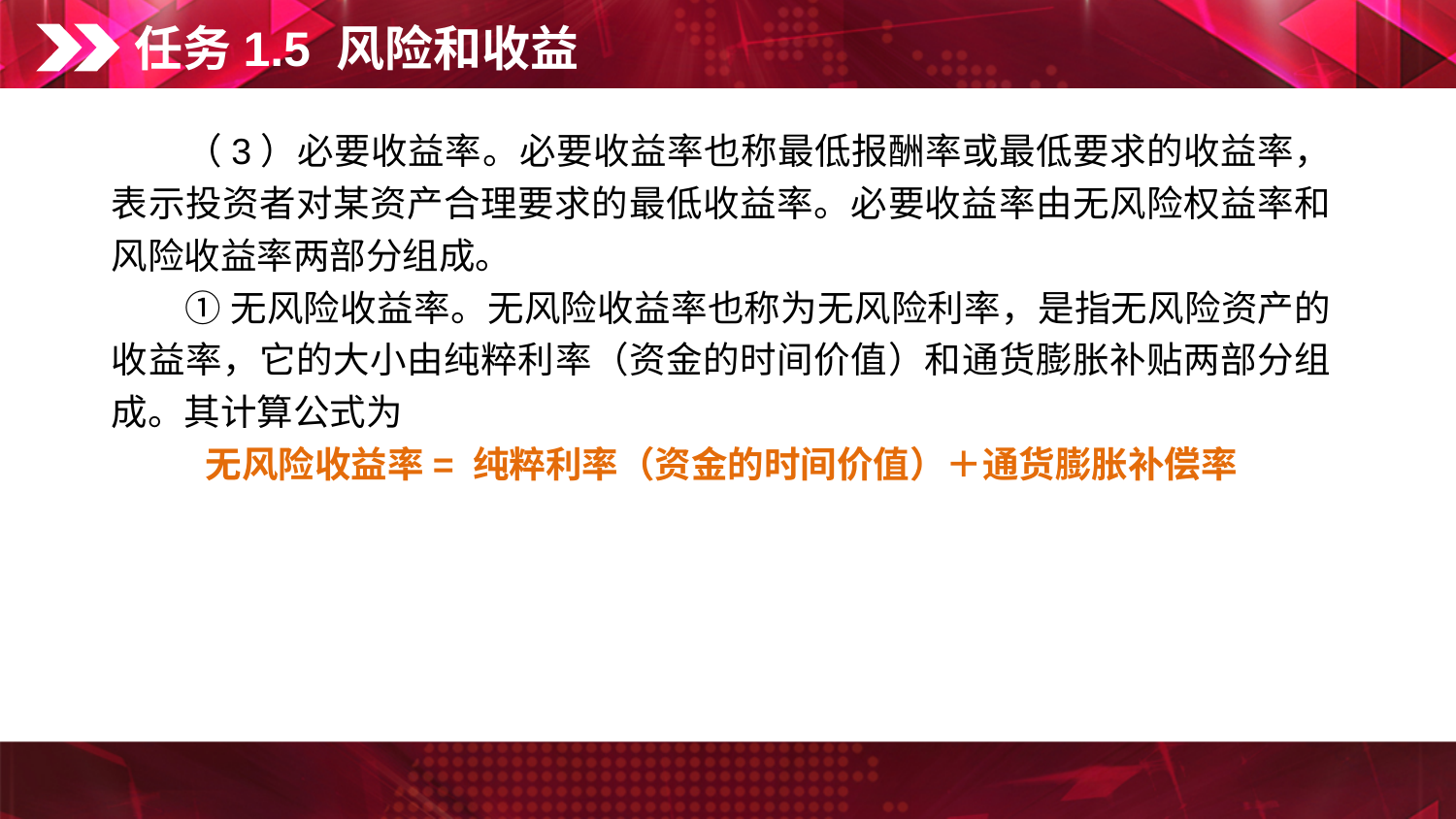

任务1.5 风险和收益

　　（3）必要收益率。必要收益率也称最低报酬率或最低要求的收益率，表示投资者对某资产合理要求的最低收益率。必要收益率由无风险权益率和风险收益率两部分组成。
　　① 无风险收益率。无风险收益率也称为无风险利率，是指无风险资产的收益率，它的大小由纯粹利率（资金的时间价值）和通货膨胀补贴两部分组成。其计算公式为
无风险收益率= 纯粹利率（资金的时间价值）＋通货膨胀补偿率